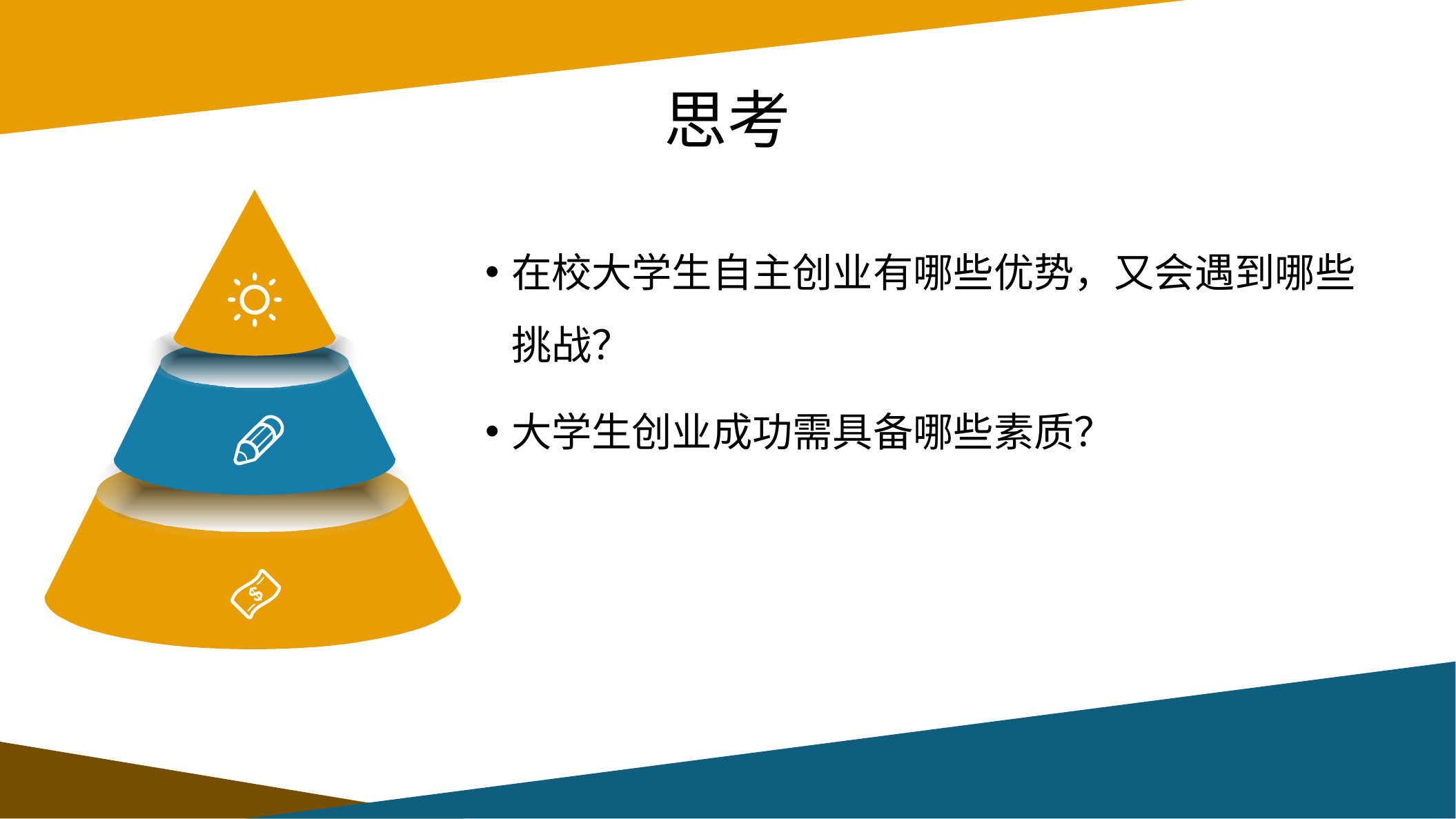

# 思考

在校大学生自主创业有哪些优势，又会遇到哪些挑战？
大学生创业成功需具备哪些素质？